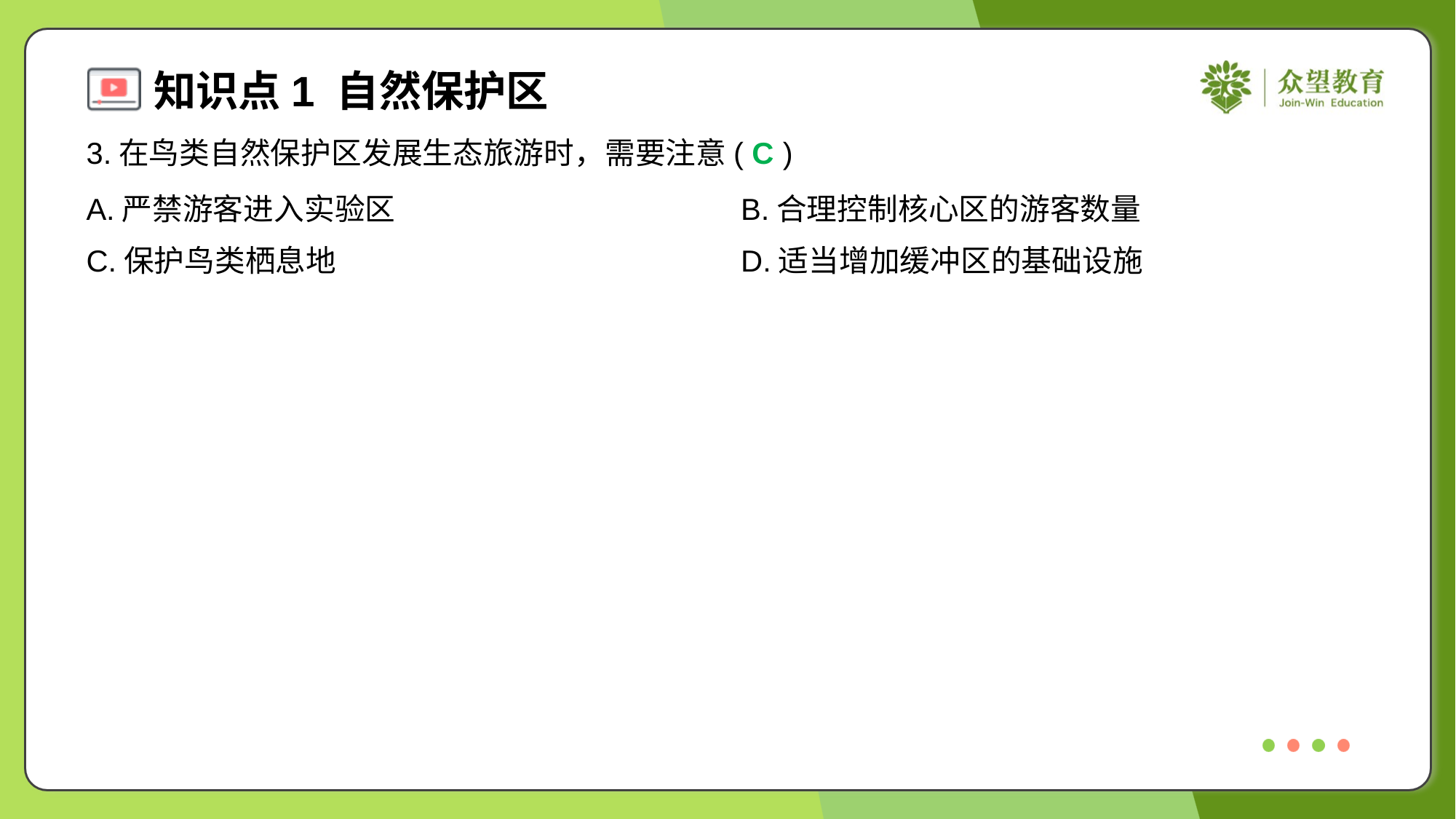

3.在鸟类自然保护区发展生态旅游时，需要注意(     )
C
A.严禁游客进入实验区	B.合理控制核心区的游客数量
C.保护鸟类栖息地	D.适当增加缓冲区的基础设施